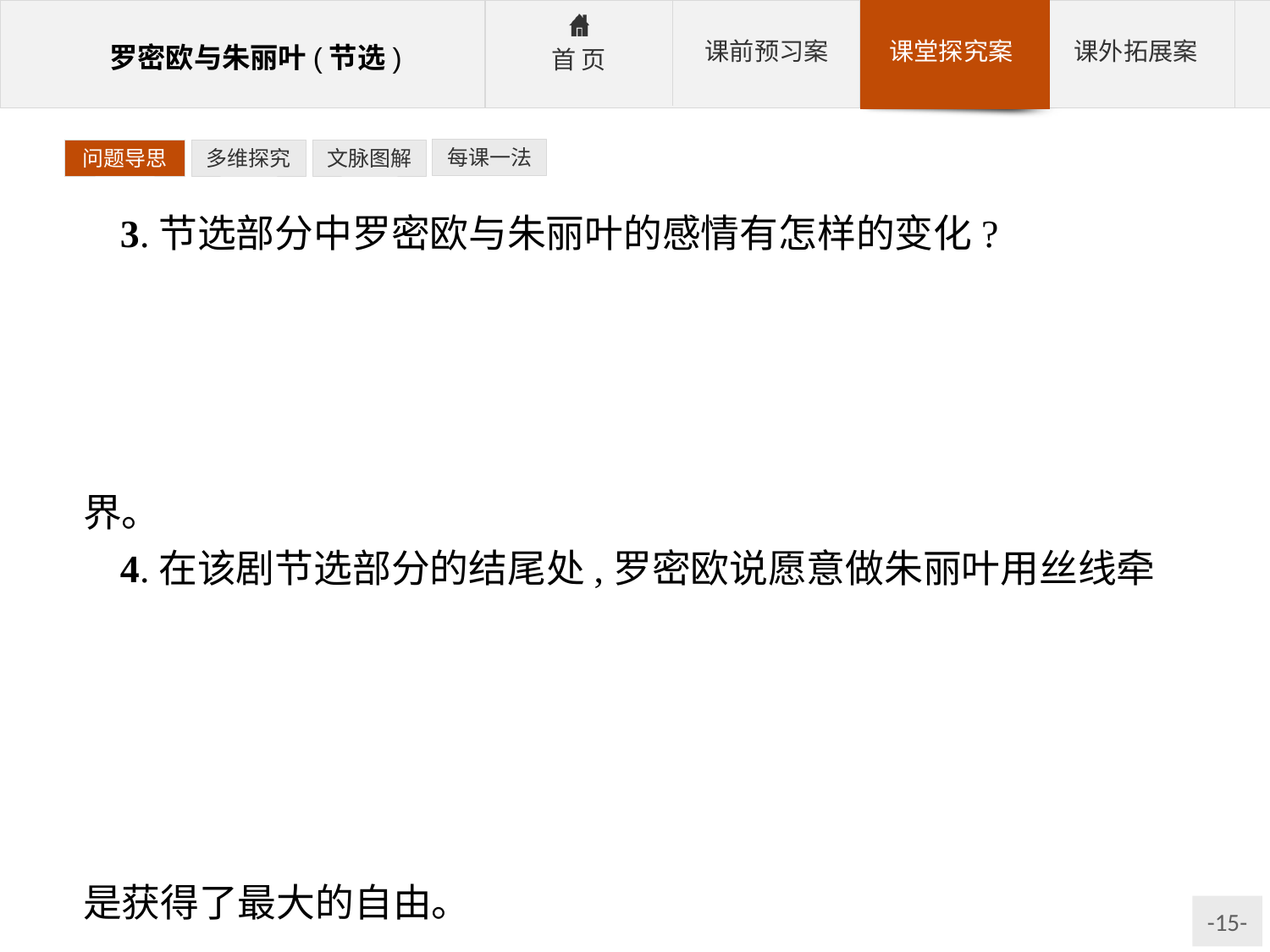

每课一法
问题导思
多维探究
文脉图解
3.节选部分中罗密欧与朱丽叶的感情有怎样的变化?
参考答案:这场戏分三个层次,表现一对恋人的相思、盟誓和定情,从两人独白,倾吐相思之情,到互吐衷肠,起誓明志,再到两人定情,不忍分手,感情经历了仰慕赞美,到忠贞坚定,最后是惆怅不舍,感情不断地强化深化,展示热恋中青年男女丰富的心灵世界。
4.在该剧节选部分的结尾处,罗密欧说愿意做朱丽叶用丝线牵拉的鸟儿,该怎样理解?
参考答案:罗密欧敢于冒着极大的危险去见朱丽叶,足见他对朱丽叶的爱慕之切和思念之深,在罗密欧的心目中,朱丽叶的美丽是无与伦比的。处于情感高峰上的恋人都心甘情愿地失去自我,把自己完全地融进对方的灵魂里去。这种融合不是自由的丧失,而是获得了最大的自由。